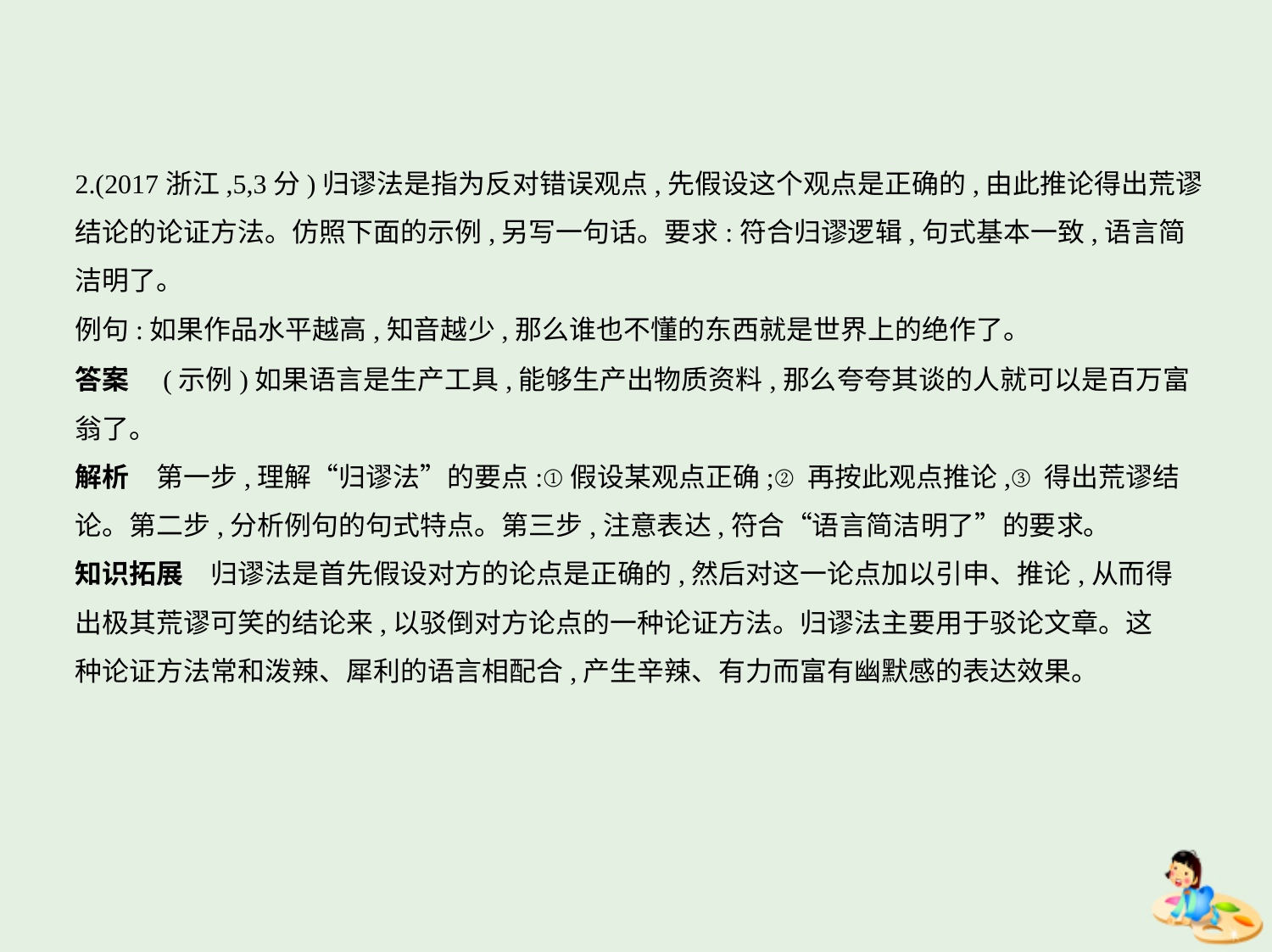

2.(2017浙江,5,3分)归谬法是指为反对错误观点,先假设这个观点是正确的,由此推论得出荒谬
结论的论证方法。仿照下面的示例,另写一句话。要求:符合归谬逻辑,句式基本一致,语言简
洁明了。
例句:如果作品水平越高,知音越少,那么谁也不懂的东西就是世界上的绝作了。
答案　(示例)如果语言是生产工具,能够生产出物质资料,那么夸夸其谈的人就可以是百万富
翁了。
解析　第一步,理解“归谬法”的要点:①假设某观点正确;②再按此观点推论,③得出荒谬结
论。第二步,分析例句的句式特点。第三步,注意表达,符合“语言简洁明了”的要求。
知识拓展　归谬法是首先假设对方的论点是正确的,然后对这一论点加以引申、推论,从而得
出极其荒谬可笑的结论来,以驳倒对方论点的一种论证方法。归谬法主要用于驳论文章。这
种论证方法常和泼辣、犀利的语言相配合,产生辛辣、有力而富有幽默感的表达效果。